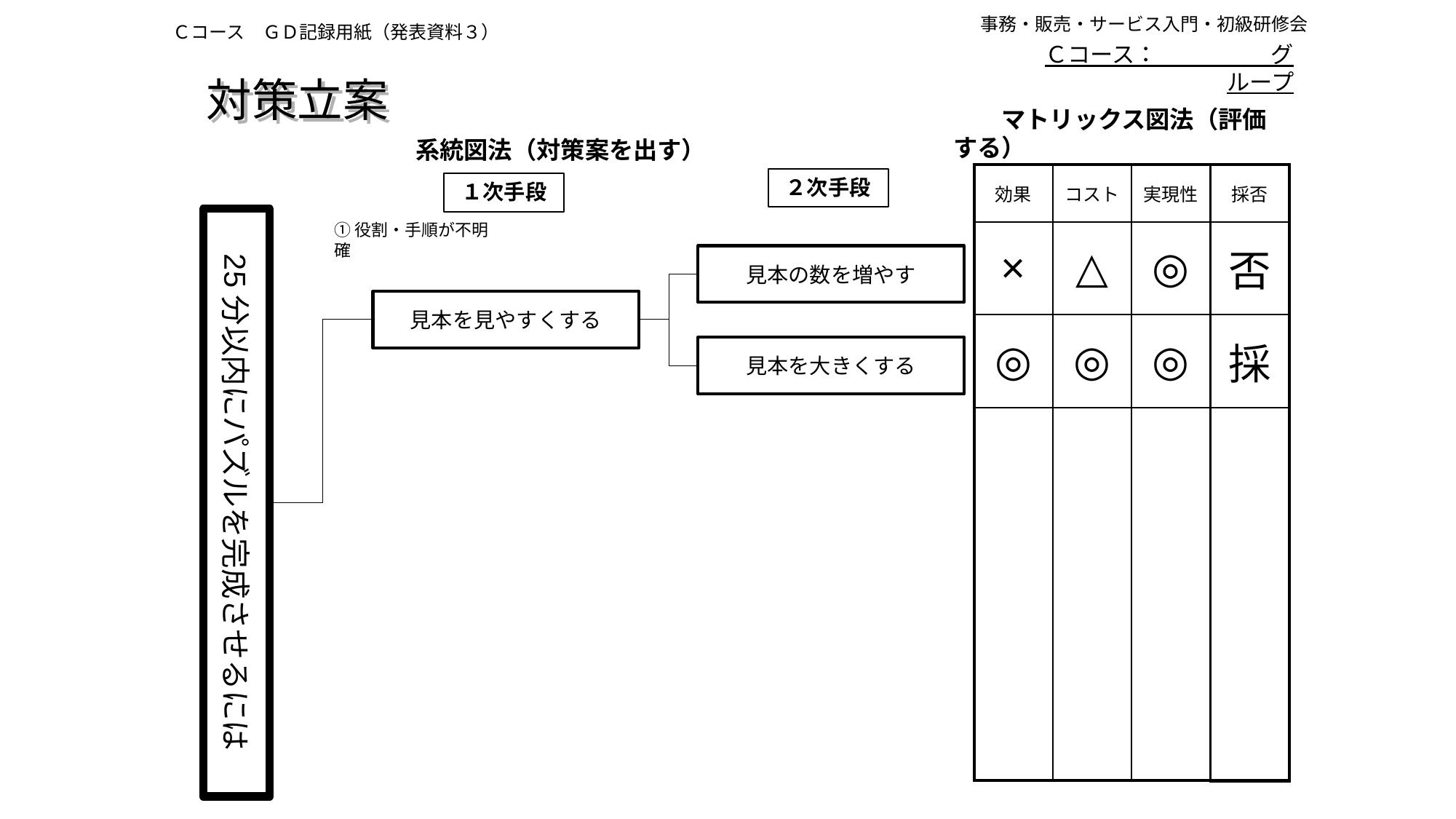

事務・販売・サービス入門・初級研修会
Ｃコース　ＧＤ記録用紙（発表資料３）
Ｃコース：　　　　　グループ
対策立案
　　マトリックス図法（評価する）
系統図法（対策案を出す）
| 効果 | コスト | 実現性 | 採否 |
| --- | --- | --- | --- |
| × | △ | ◎ | 否 |
| ◎ | ◎ | ◎ | 採 |
|  |  |  |  |

２次手段
１次手段
25分以内にパズルを完成させるには
①役割・手順が不明確
見本の数を増やす
見本を見やすくする
見本を大きくする